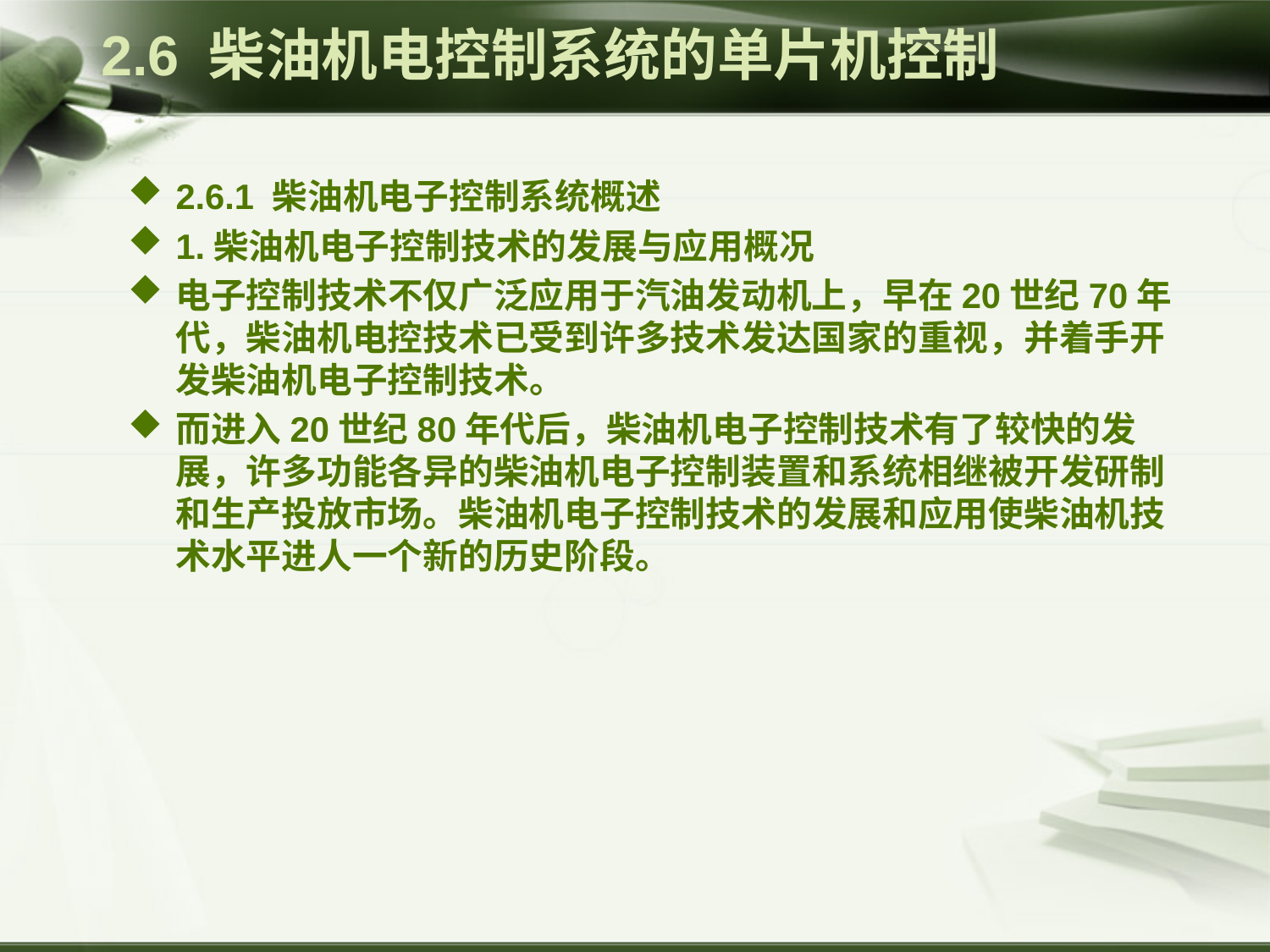

# 2.6 柴油机电控制系统的单片机控制
2.6.1 柴油机电子控制系统概述
1.柴油机电子控制技术的发展与应用概况
电子控制技术不仅广泛应用于汽油发动机上，早在20世纪70年代，柴油机电控技术已受到许多技术发达国家的重视，并着手开发柴油机电子控制技术。
而进入20世纪80年代后，柴油机电子控制技术有了较快的发展，许多功能各异的柴油机电子控制装置和系统相继被开发研制和生产投放市场。柴油机电子控制技术的发展和应用使柴油机技术水平进人一个新的历史阶段。